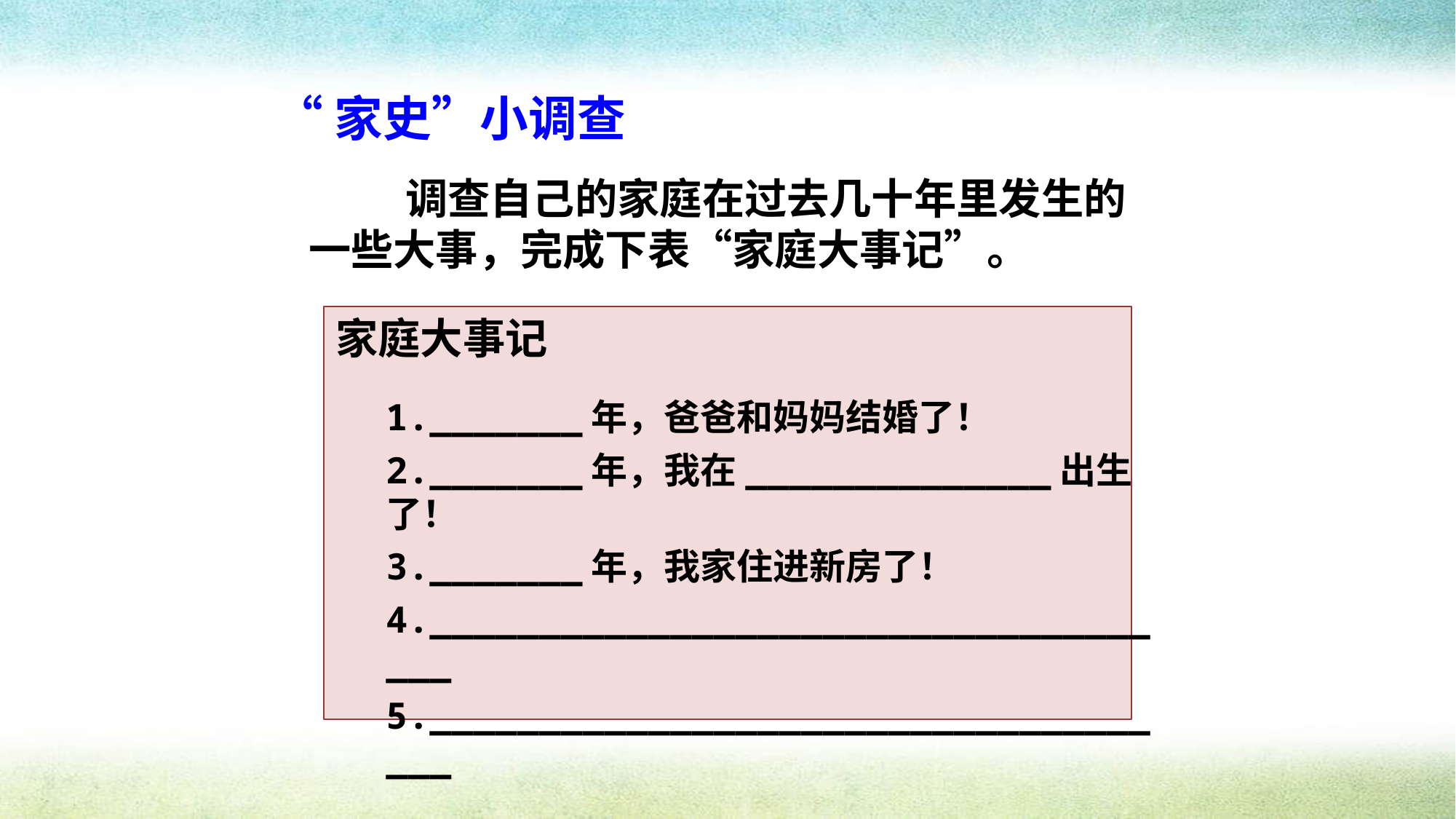

“家史”小调查
         调查自己的家庭在过去几十年里发生的一些大事，完成下表“家庭大事记”。

家庭大事记
1._______年，爸爸和妈妈结婚了！
2._______年，我在______________出生了！
3._______年，我家住进新房了！
4.____________________________________
5.____________________________________
…………